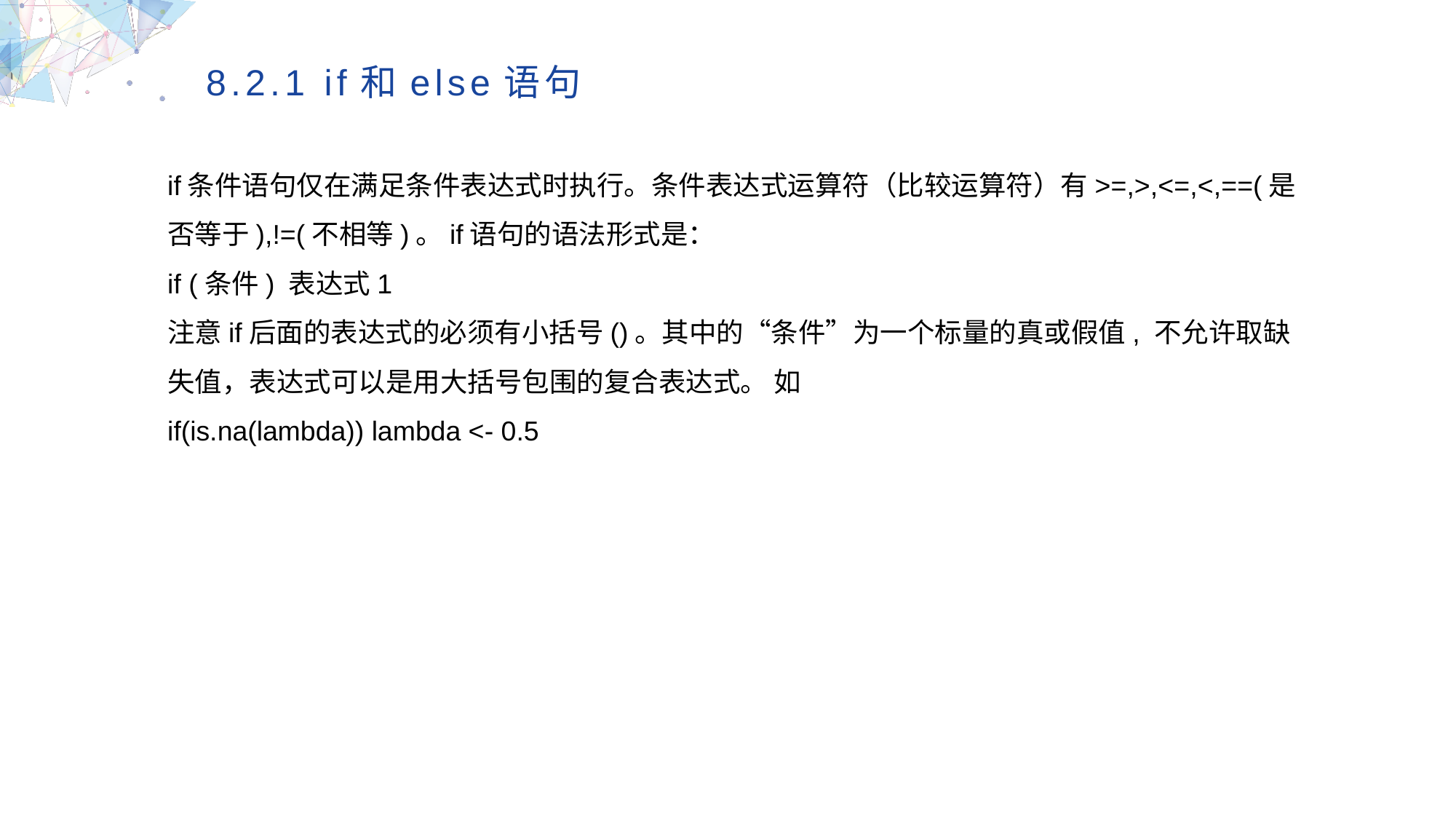

8.2.1 if和else语句
if条件语句仅在满足条件表达式时执行。条件表达式运算符（比较运算符）有>=,>,<=,<,==(是否等于),!=(不相等)。if语句的语法形式是：
if (条件) 表达式1
注意if后面的表达式的必须有小括号()。其中的“条件”为一个标量的真或假值, 不允许取缺失值，表达式可以是用大括号包围的复合表达式。 如
if(is.na(lambda)) lambda <- 0.5
MULTIPURPOSE PRESENTATION TEMPLATE | UNIQUE DESIGN
Welcome Message
Please replace text, click add relevant headline, modify the text content, also can copy your content to this directly. Please replace text, click add relevant headline, modify the text content, also can copy your content to this directly.